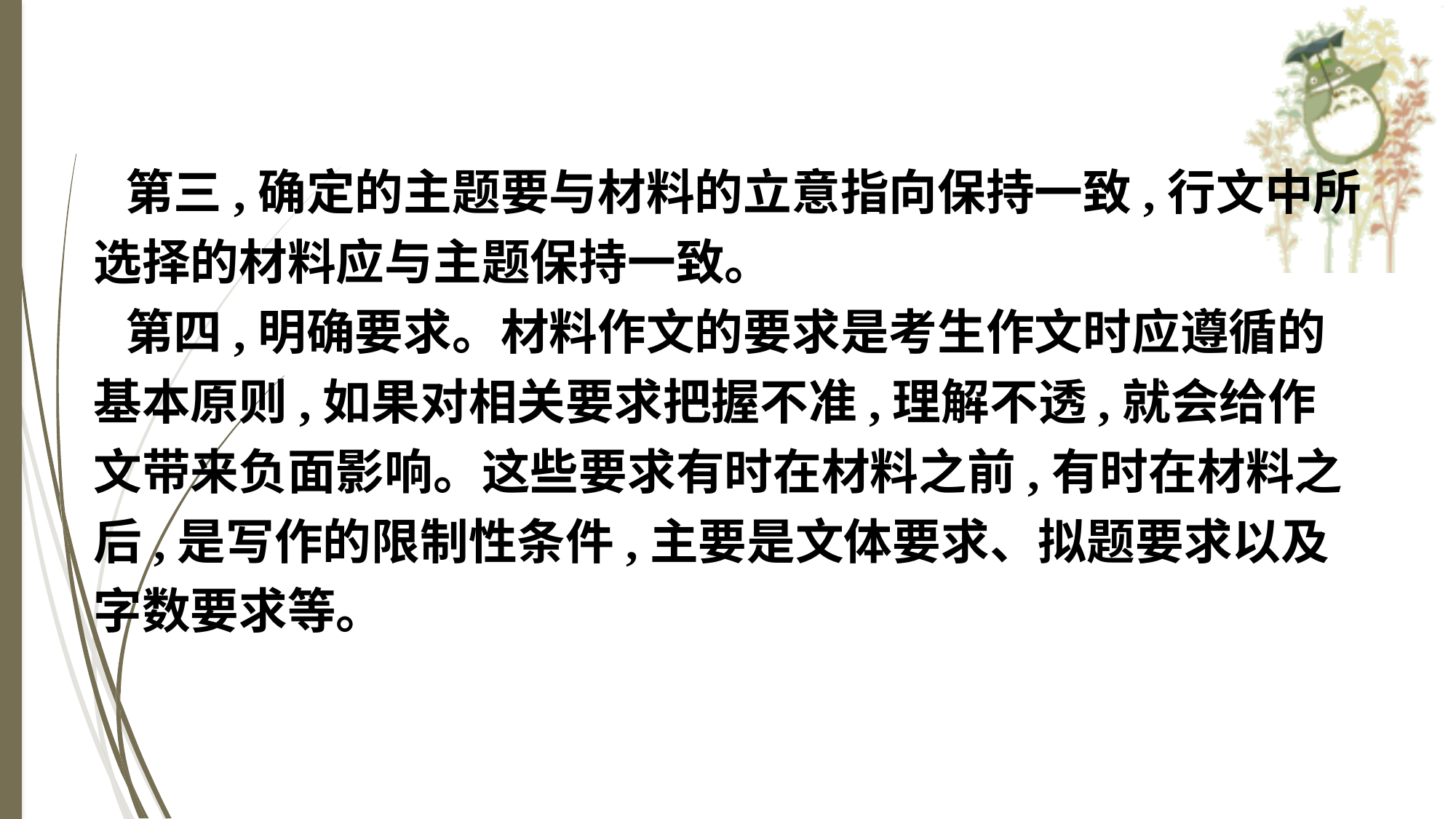

第三,确定的主题要与材料的立意指向保持一致,行文中所选择的材料应与主题保持一致。
第四,明确要求。材料作文的要求是考生作文时应遵循的基本原则,如果对相关要求把握不准,理解不透,就会给作文带来负面影响。这些要求有时在材料之前,有时在材料之后,是写作的限制性条件,主要是文体要求、拟题要求以及字数要求等。